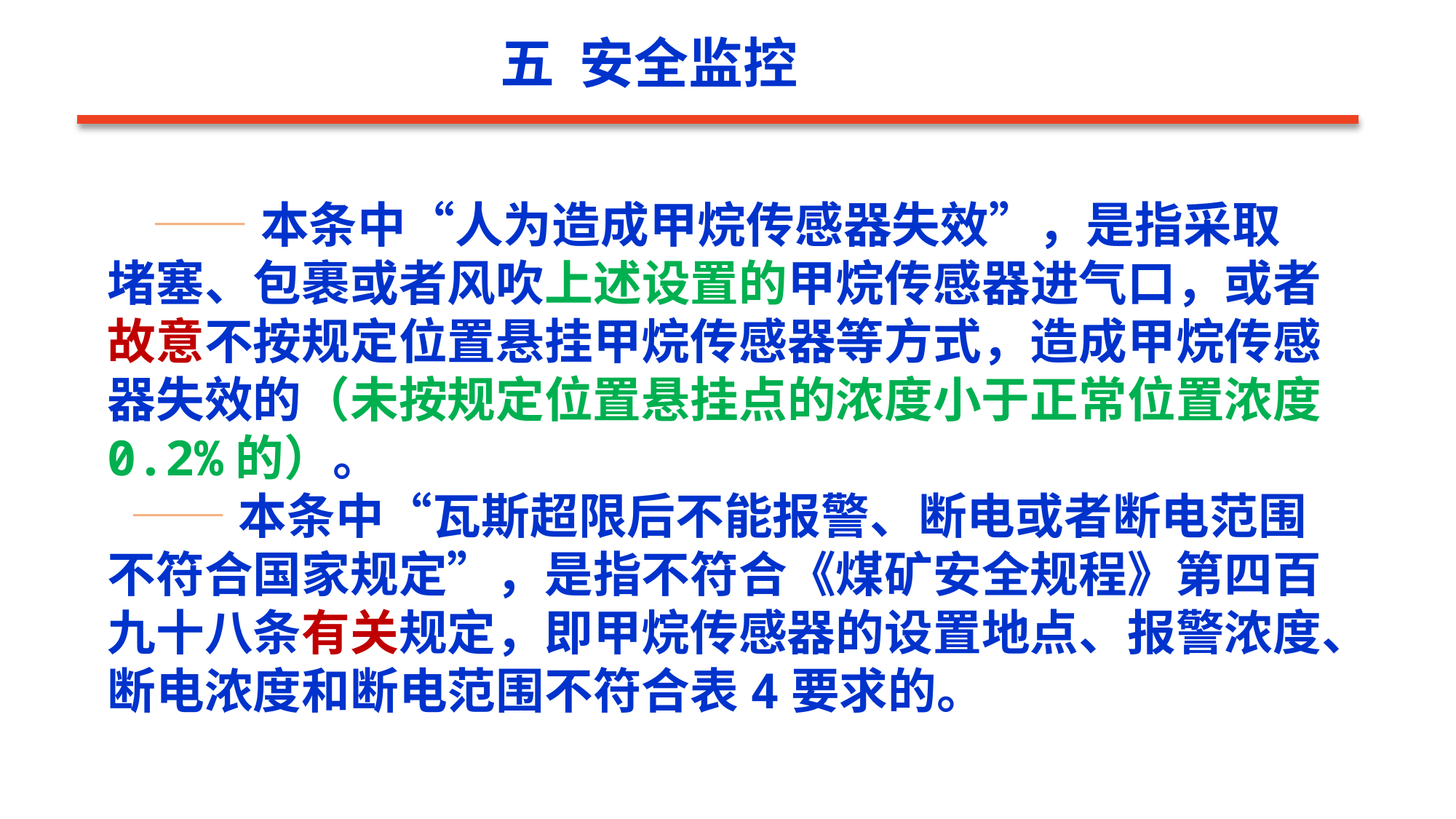

五  安全监控

    ——本条中“人为造成甲烷传感器失效”，是指采取堵塞、包裹或者风吹上述设置的甲烷传感器进气口，或者故意不按规定位置悬挂甲烷传感器等方式，造成甲烷传感器失效的（未按规定位置悬挂点的浓度小于正常位置浓度0.2%的）。
  ——本条中“瓦斯超限后不能报警、断电或者断电范围不符合国家规定”，是指不符合《煤矿安全规程》第四百九十八条有关规定，即甲烷传感器的设置地点、报警浓度、断电浓度和断电范围不符合表4要求的。